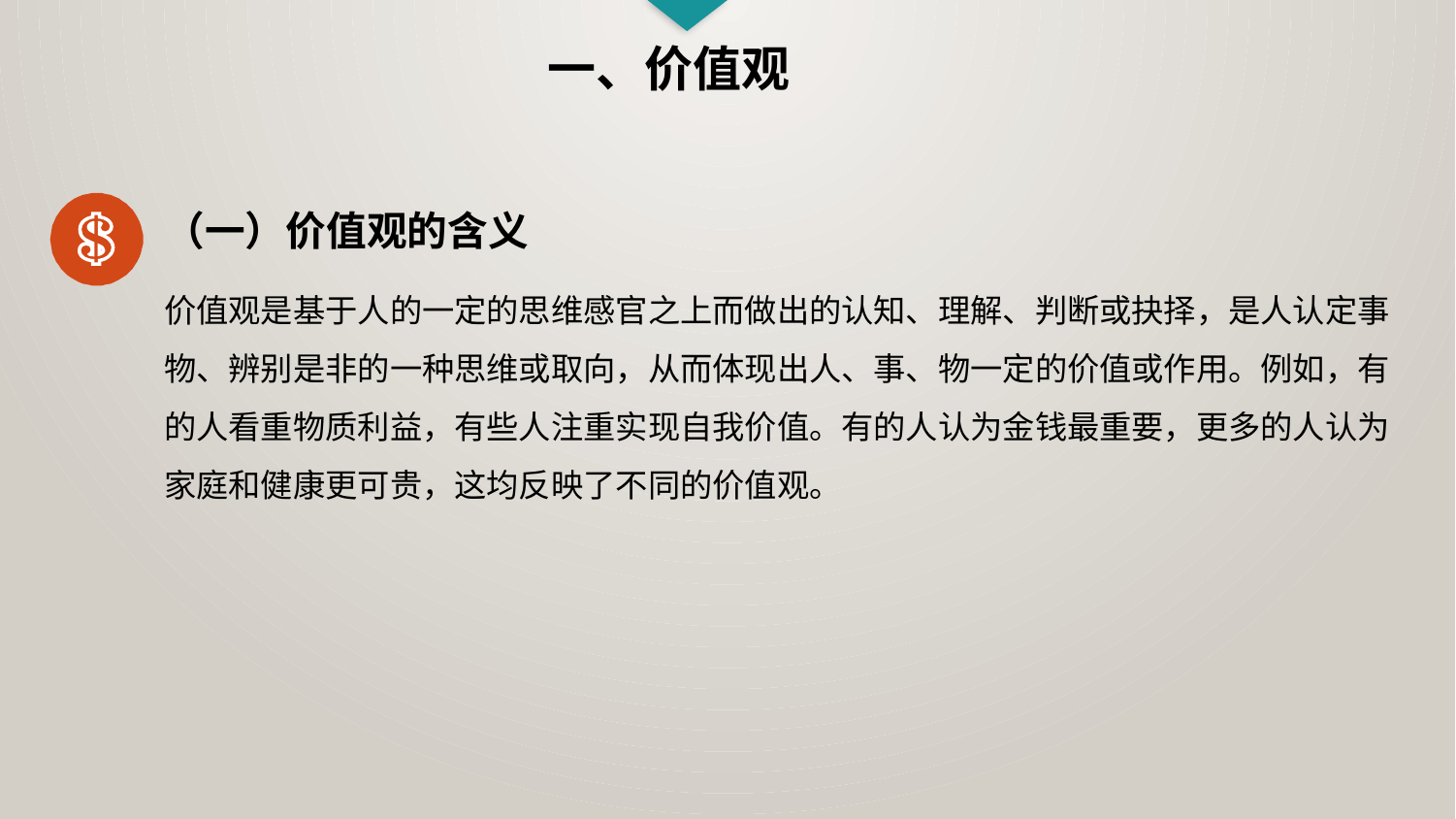

一、价值观

（一）价值观的含义

价值观是基于人的一定的思维感官之上而做出的认知、理解、判断或抉择，是人认定事物、辨别是非的一种思维或取向，从而体现出人、事、物一定的价值或作用。例如，有的人看重物质利益，有些人注重实现自我价值。有的人认为金钱最重要，更多的人认为家庭和健康更可贵，这均反映了不同的价值观。
61